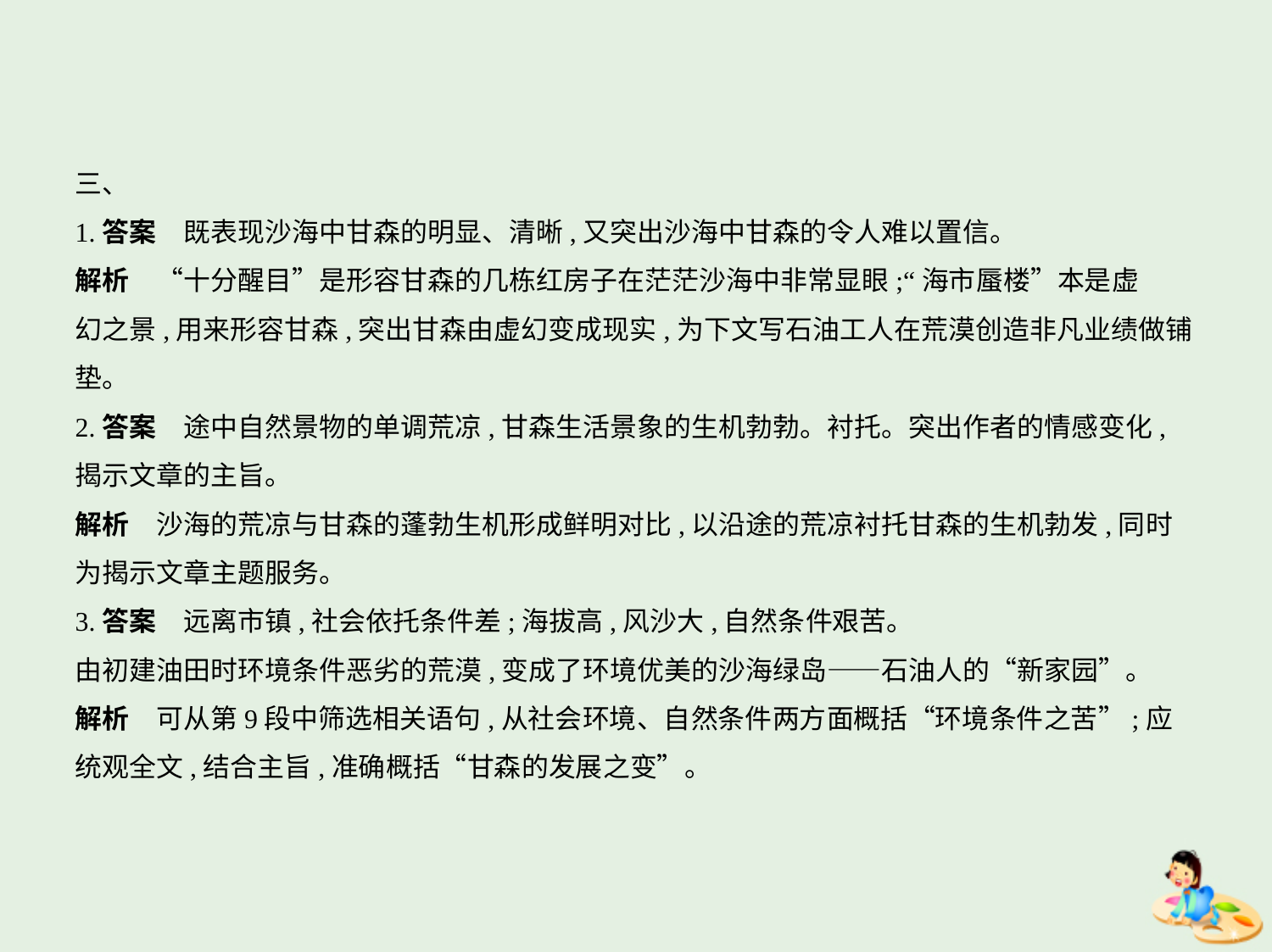

三、
1.答案　既表现沙海中甘森的明显、清晰,又突出沙海中甘森的令人难以置信。
解析　“十分醒目”是形容甘森的几栋红房子在茫茫沙海中非常显眼;“海市蜃楼”本是虚
幻之景,用来形容甘森,突出甘森由虚幻变成现实,为下文写石油工人在荒漠创造非凡业绩做铺
垫。
2.答案　途中自然景物的单调荒凉,甘森生活景象的生机勃勃。衬托。突出作者的情感变化,
揭示文章的主旨。
解析　沙海的荒凉与甘森的蓬勃生机形成鲜明对比,以沿途的荒凉衬托甘森的生机勃发,同时
为揭示文章主题服务。
3.答案　远离市镇,社会依托条件差;海拔高,风沙大,自然条件艰苦。
由初建油田时环境条件恶劣的荒漠,变成了环境优美的沙海绿岛——石油人的“新家园”。
解析　可从第9段中筛选相关语句,从社会环境、自然条件两方面概括“环境条件之苦”;应
统观全文,结合主旨,准确概括“甘森的发展之变”。